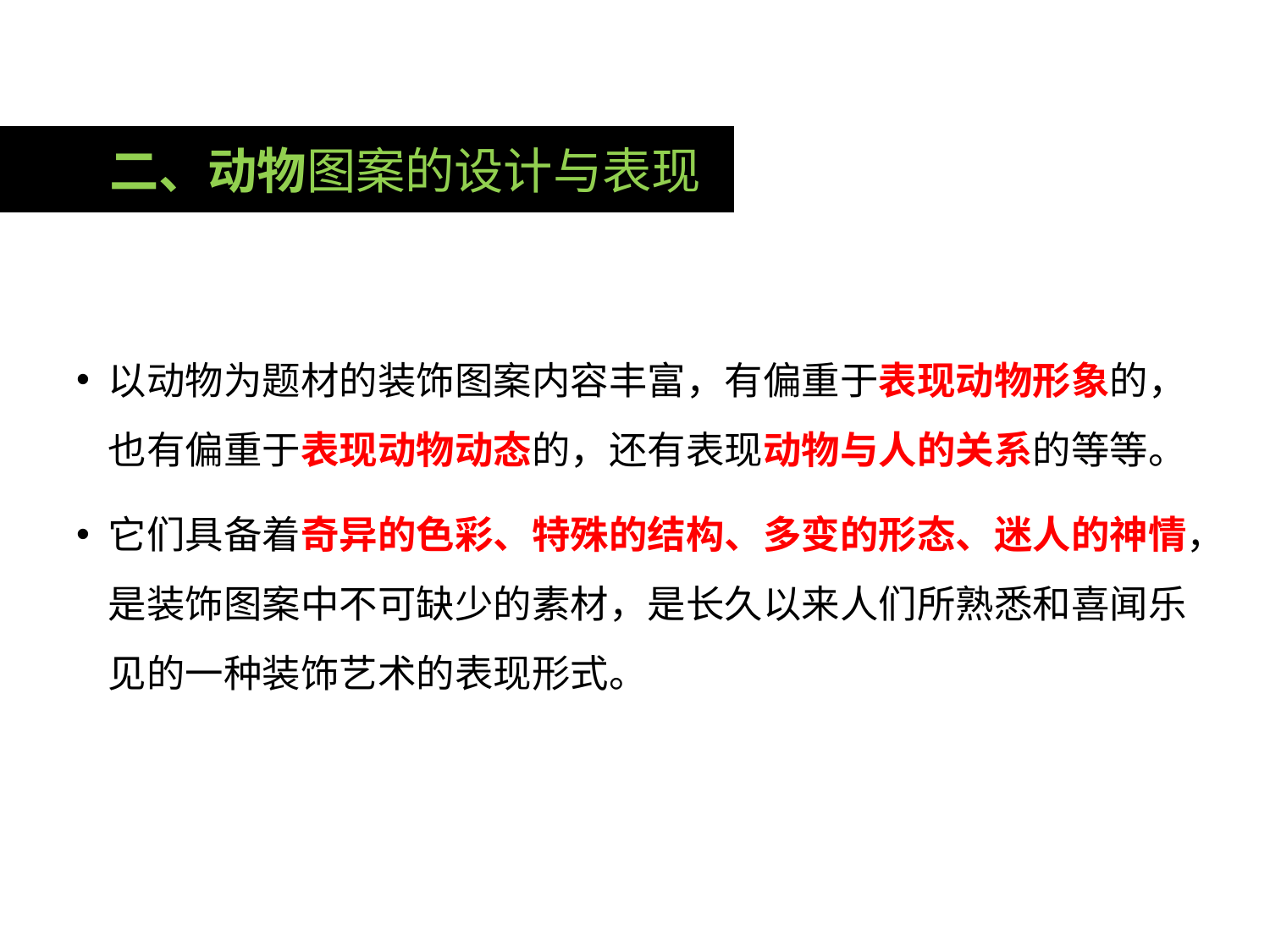

二、动物图案的设计与表现

以动物为题材的装饰图案内容丰富，有偏重于表现动物形象的，也有偏重于表现动物动态的，还有表现动物与人的关系的等等。
它们具备着奇异的色彩、特殊的结构、多变的形态、迷人的神情，是装饰图案中不可缺少的素材，是长久以来人们所熟悉和喜闻乐见的一种装饰艺术的表现形式。